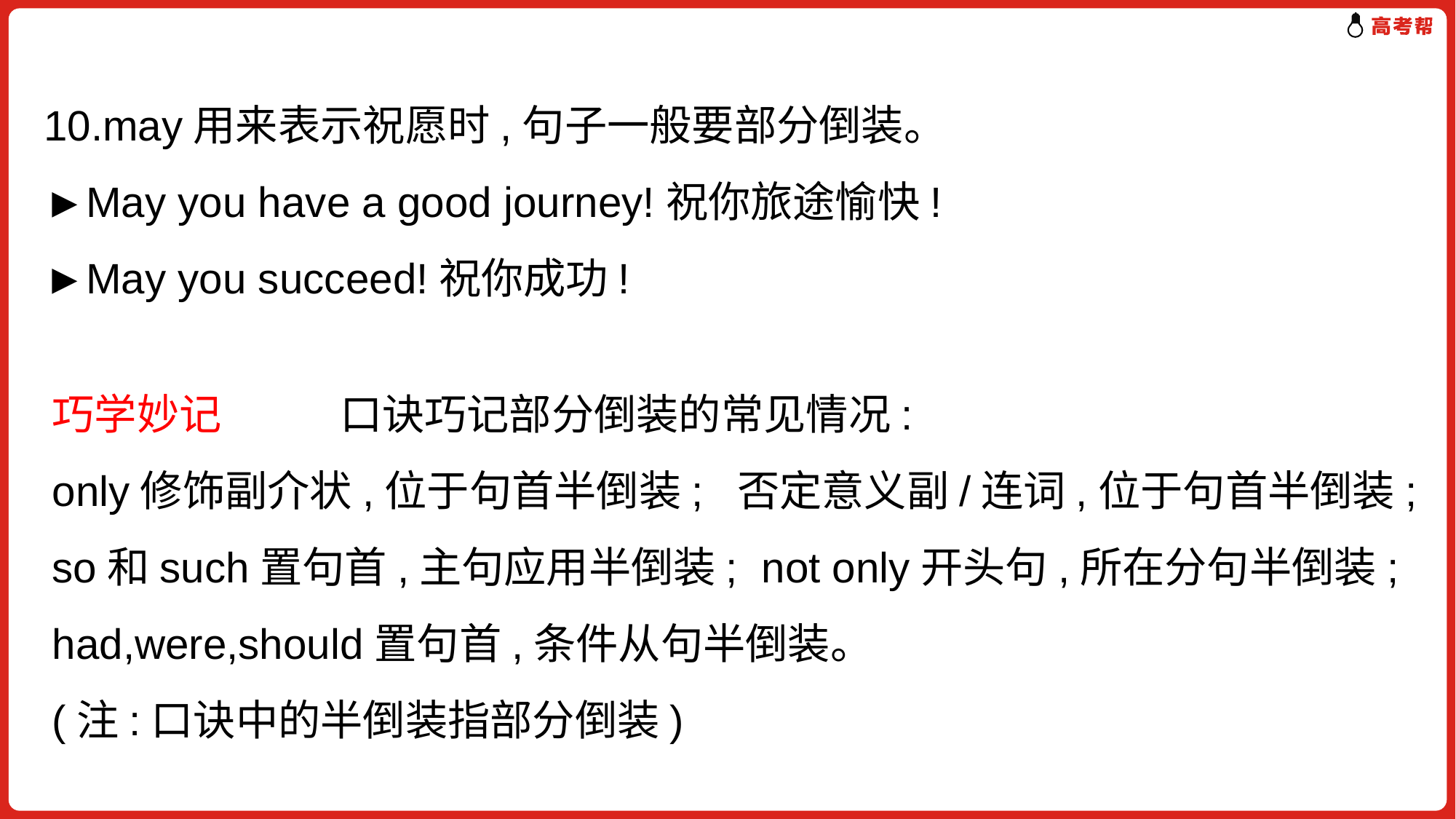

10.may用来表示祝愿时,句子一般要部分倒装。
►May you have a good journey!祝你旅途愉快!
►May you succeed!祝你成功!
巧学妙记　        口诀巧记部分倒装的常见情况:
only修饰副介状,位于句首半倒装;  否定意义副/连词,位于句首半倒装;
so和such置句首,主句应用半倒装;  not only开头句,所在分句半倒装;
had,were,should置句首,条件从句半倒装。
(注:口诀中的半倒装指部分倒装)